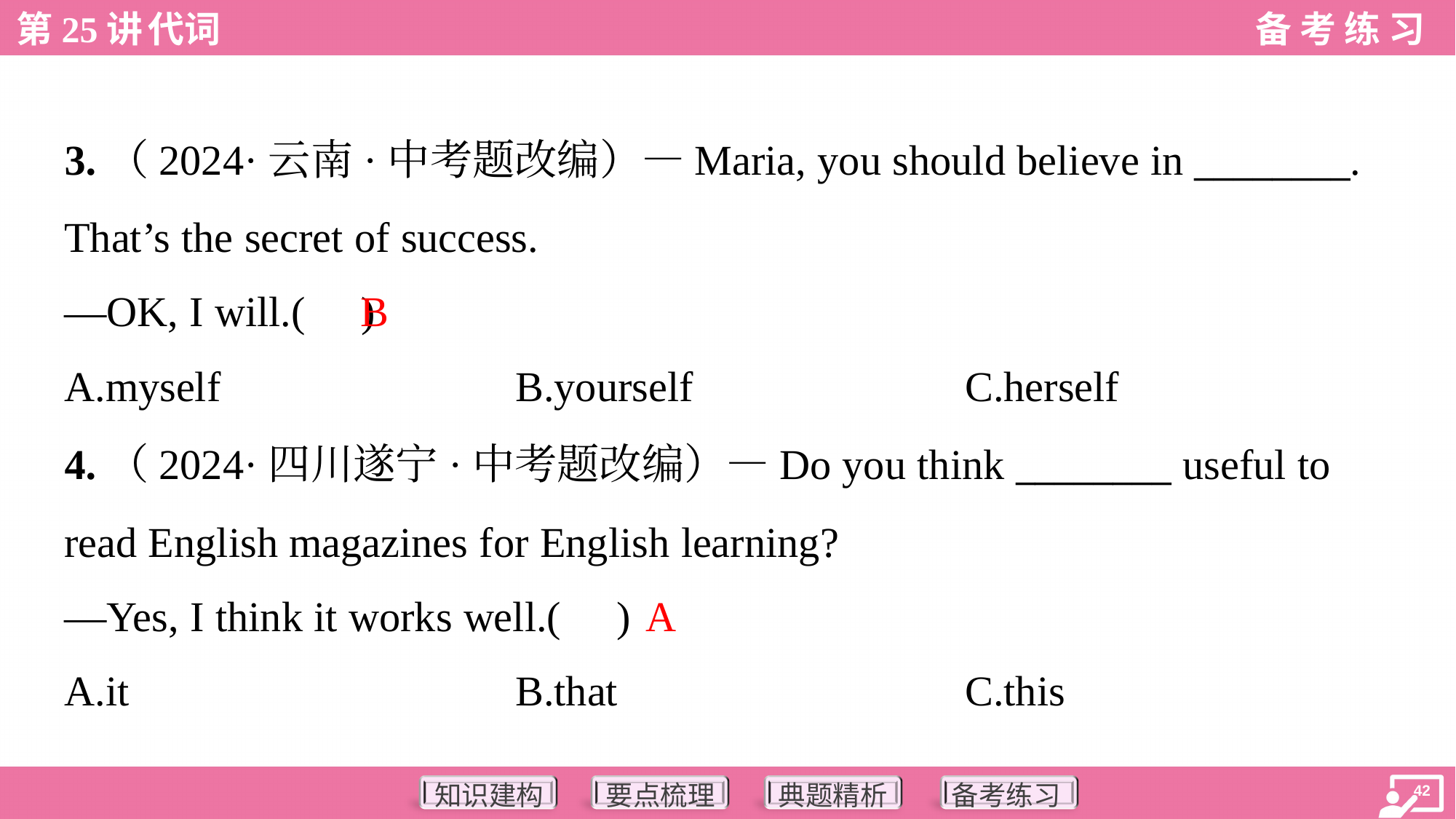

3.（2024·云南·中考题改编）—Maria, you should believe in ________.
That’s the secret of success.
—OK, I will.(     )
B
A.myself	B.yourself	C.herself
4.（2024·四川遂宁·中考题改编）—Do you think ________ useful to
read English magazines for English learning?
—Yes, I think it works well.(     )
A
A.it	B.that	C.this